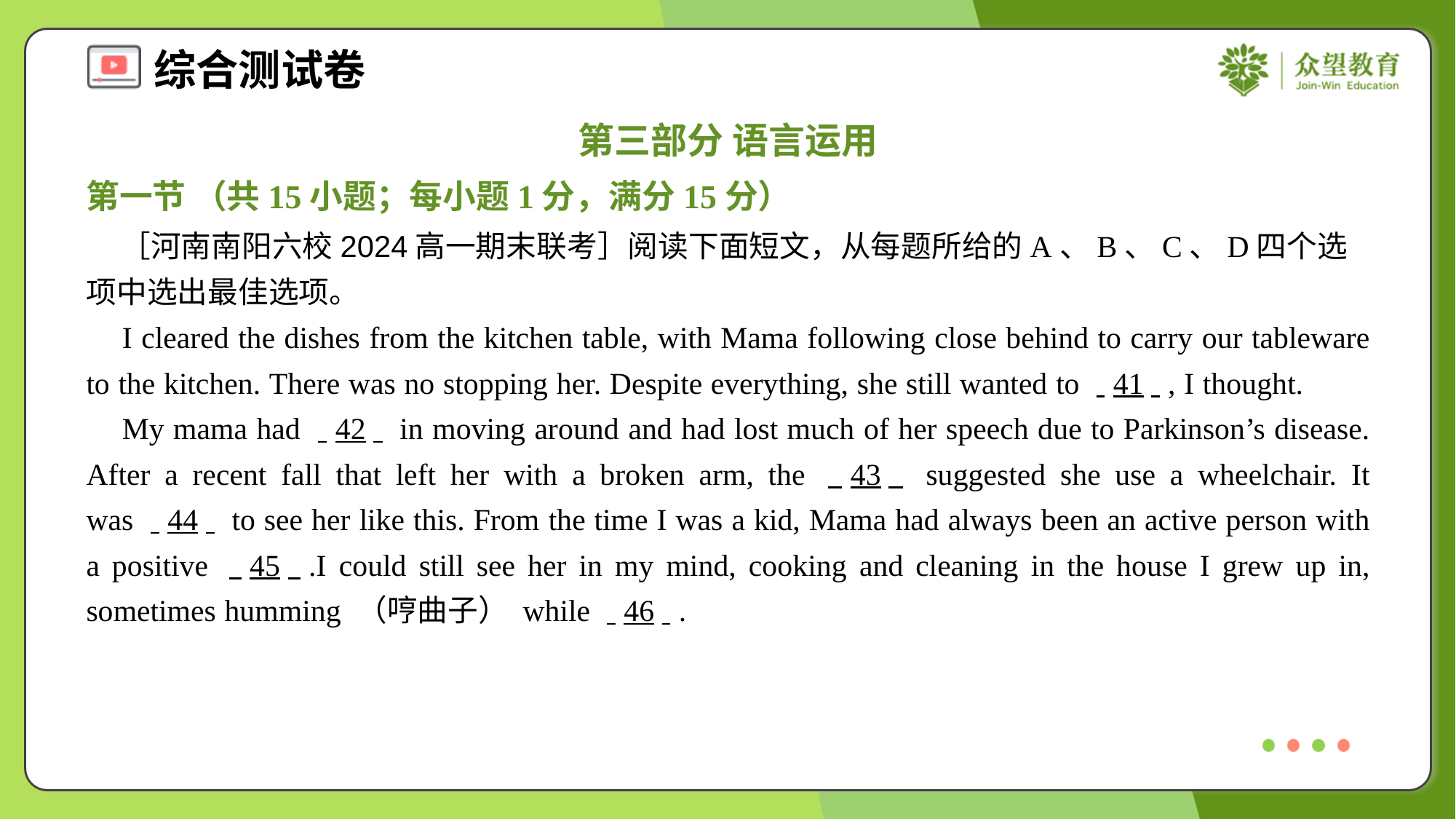

第三部分 语言运用
第一节 （共15小题；每小题1分，满分15分）
    ［河南南阳六校2024高一期末联考］阅读下面短文，从每题所给的A、B、C、D四个选项中选出最佳选项。
    I cleared the dishes from the kitchen table, with Mama following close behind to carry our tableware to the kitchen. There was no stopping her. Despite everything, she still wanted to . .41. ., I thought.
    My mama had . .42. . in moving around and had lost much of her speech due to Parkinson’s disease. After a recent fall that left her with a broken arm, the . .43. . suggested she use a wheelchair. It was . .44. . to see her like this. From the time I was a kid, Mama had always been an active person with a positive . .45. ..I could still see her in my mind, cooking and cleaning in the house I grew up in, sometimes humming （哼曲子） while . .46. ..